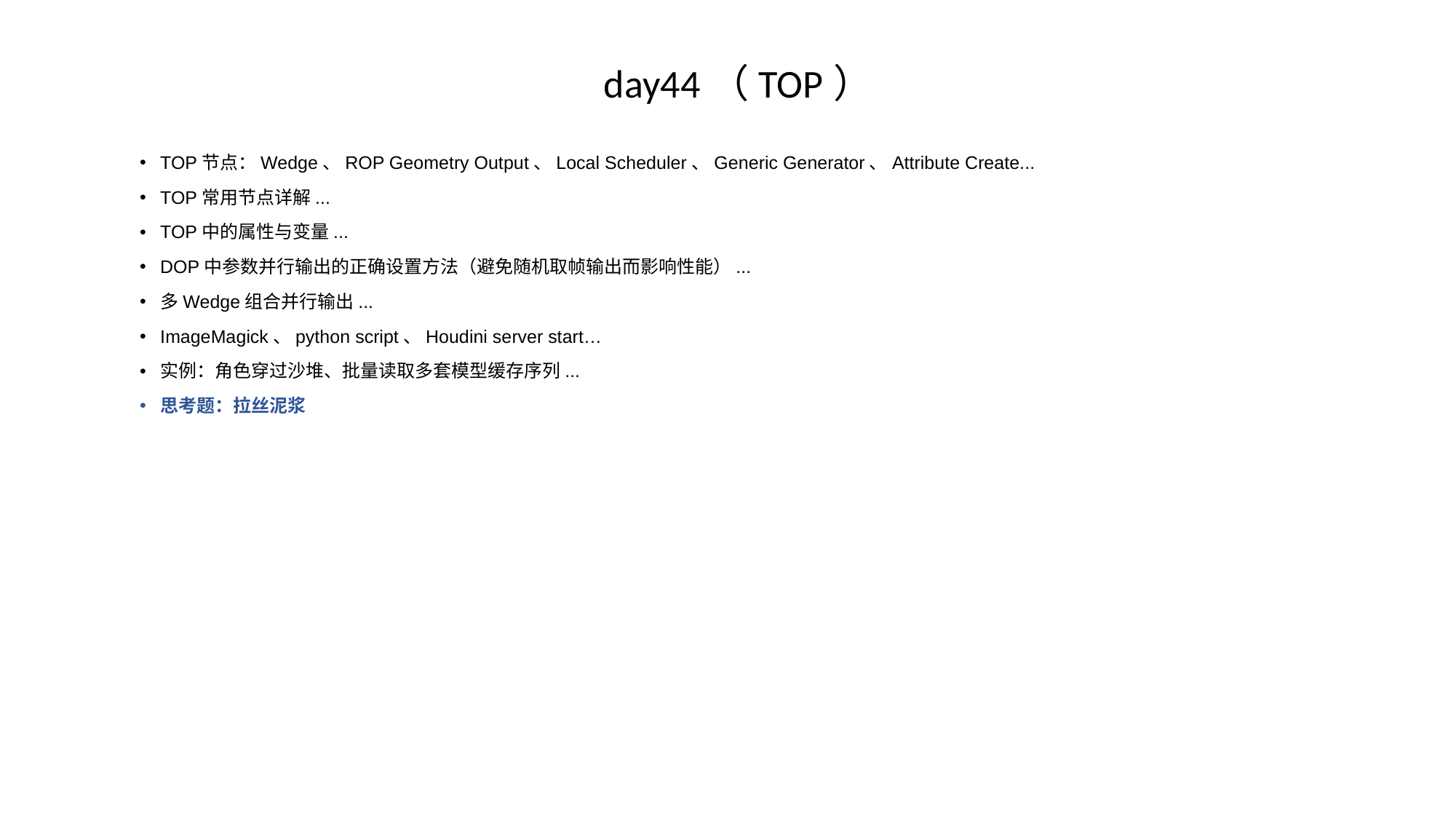

# day44（TOP）
TOP节点：Wedge、ROP Geometry Output、Local Scheduler、Generic Generator、Attribute Create...
TOP常用节点详解...
TOP中的属性与变量...
DOP中参数并行输出的正确设置方法（避免随机取帧输出而影响性能）...
多Wedge组合并行输出...
ImageMagick、python script、Houdini server start…
实例：角色穿过沙堆、批量读取多套模型缓存序列...
思考题：拉丝泥浆